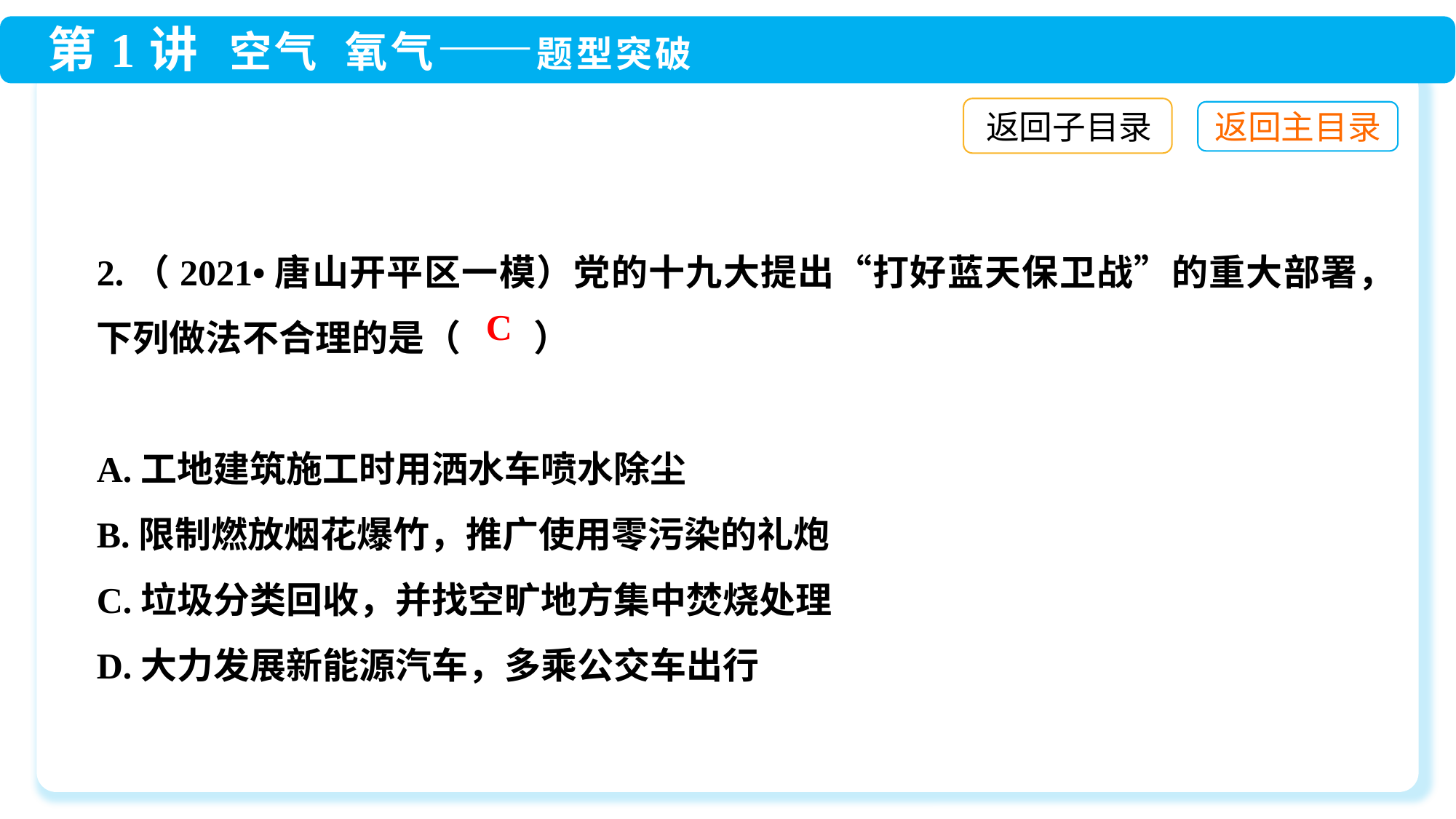

返回子目录
2.（2021•唐山开平区一模）党的十九大提出“打好蓝天保卫战”的重大部署，下列做法不合理的是（　　）

A.工地建筑施工时用洒水车喷水除尘
B.限制燃放烟花爆竹，推广使用零污染的礼炮
C.垃圾分类回收，并找空旷地方集中焚烧处理
D.大力发展新能源汽车，多乘公交车出行
C